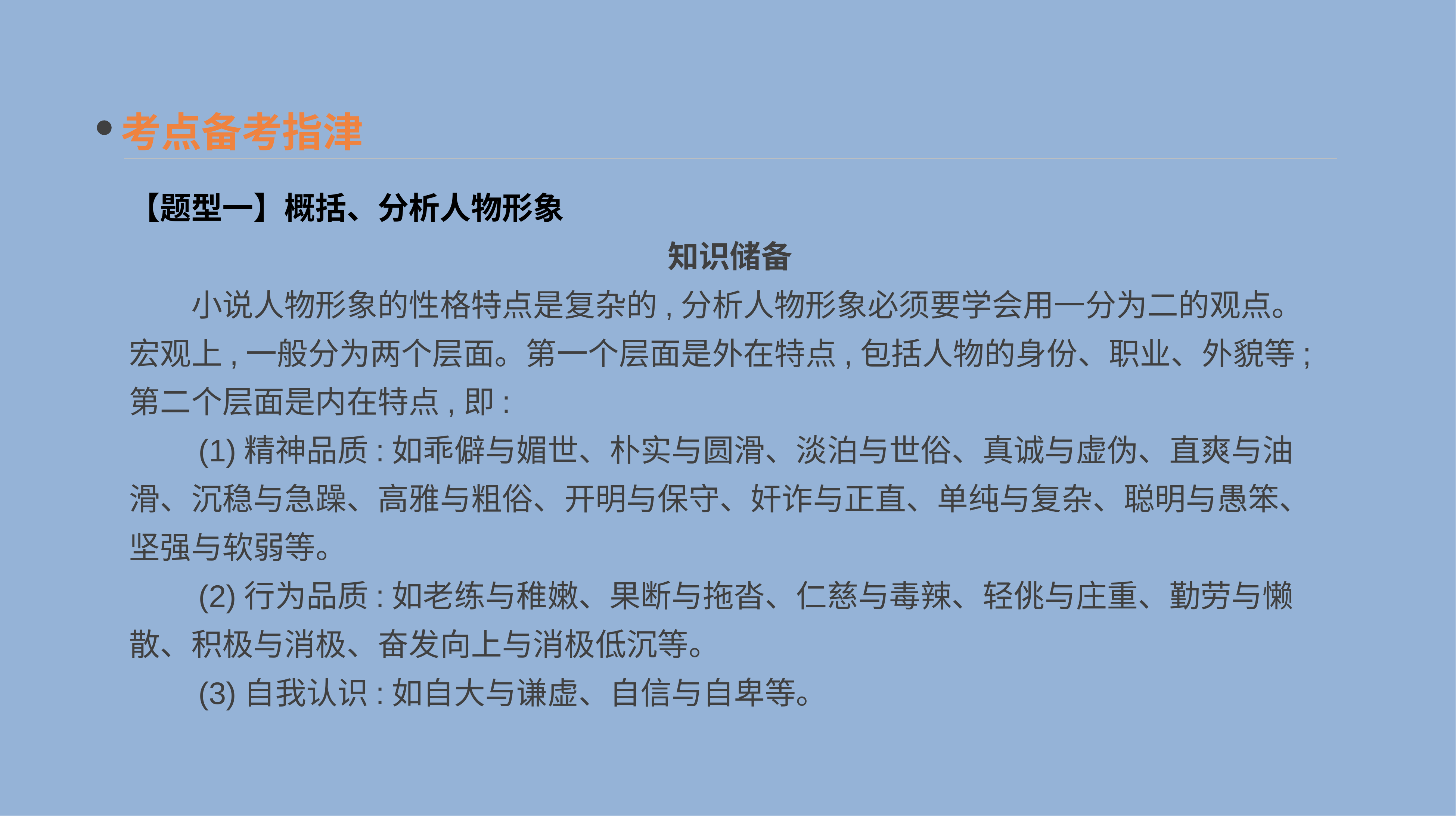

考点备考指津

【题型一】概括、分析人物形象
知识储备
　　小说人物形象的性格特点是复杂的,分析人物形象必须要学会用一分为二的观点。宏观上,一般分为两个层面。第一个层面是外在特点,包括人物的身份、职业、外貌等;第二个层面是内在特点,即:
　　(1)精神品质:如乖僻与媚世、朴实与圆滑、淡泊与世俗、真诚与虚伪、直爽与油滑、沉稳与急躁、高雅与粗俗、开明与保守、奸诈与正直、单纯与复杂、聪明与愚笨、坚强与软弱等。
　　(2)行为品质:如老练与稚嫩、果断与拖沓、仁慈与毒辣、轻佻与庄重、勤劳与懒散、积极与消极、奋发向上与消极低沉等。
　　(3)自我认识:如自大与谦虚、自信与自卑等。